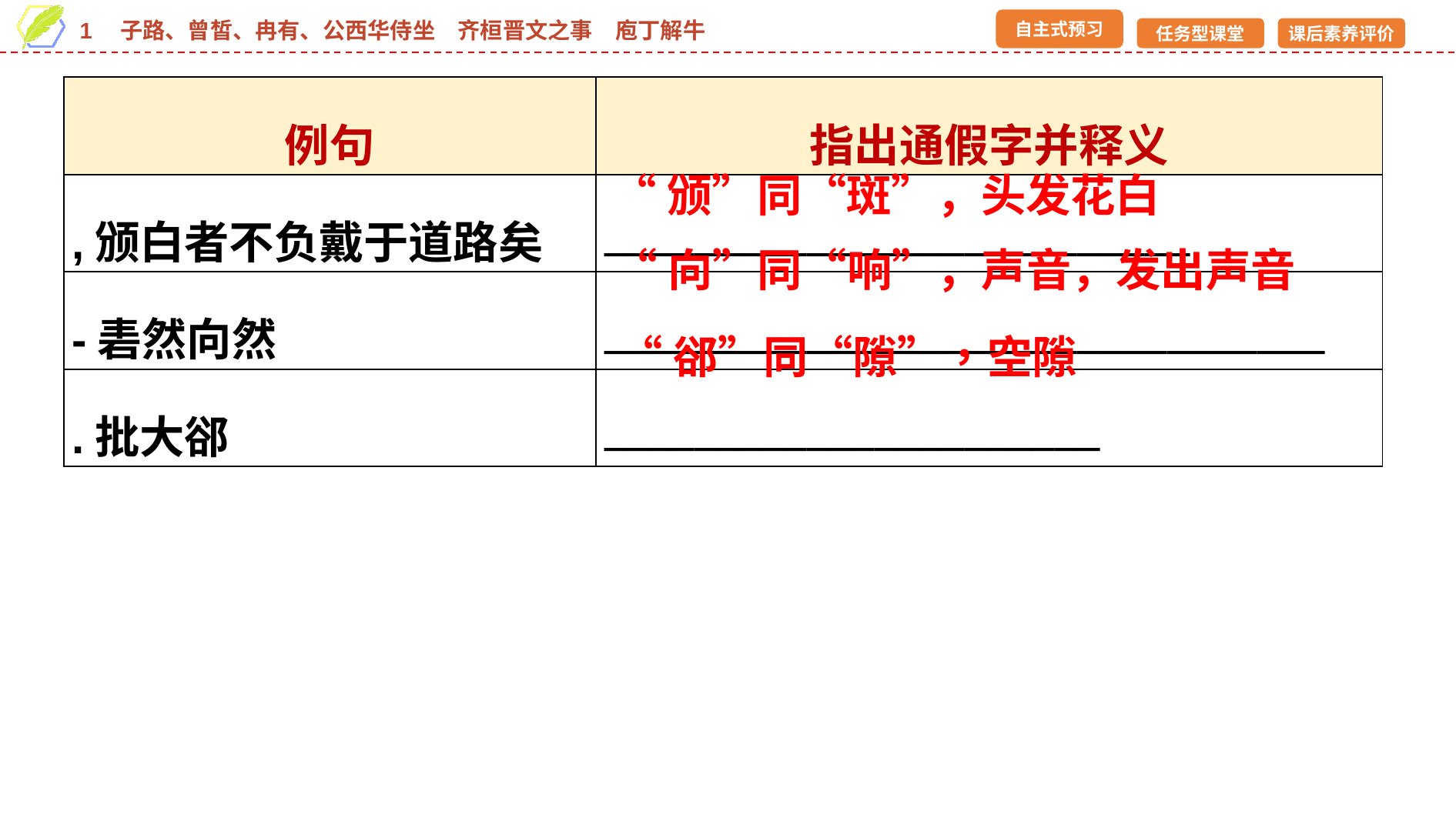

| 例句 | 指出通假字并释义 |
| --- | --- |
| ,颁白者不负戴于道路矣 | \_\_\_\_\_\_\_\_\_\_\_\_\_\_\_\_\_\_\_\_\_\_\_\_\_\_ |
| -砉然向然 | \_\_\_\_\_\_\_\_\_\_\_\_\_\_\_\_\_\_\_\_\_\_\_\_\_\_\_\_\_\_\_\_ |
| .批大郤 | \_\_\_\_\_\_\_\_\_\_\_\_\_\_\_\_\_\_\_\_\_\_ |
“颁”同“斑”，头发花白
“向”同“响”，声音，发出声音
“郤”同“隙”，空隙